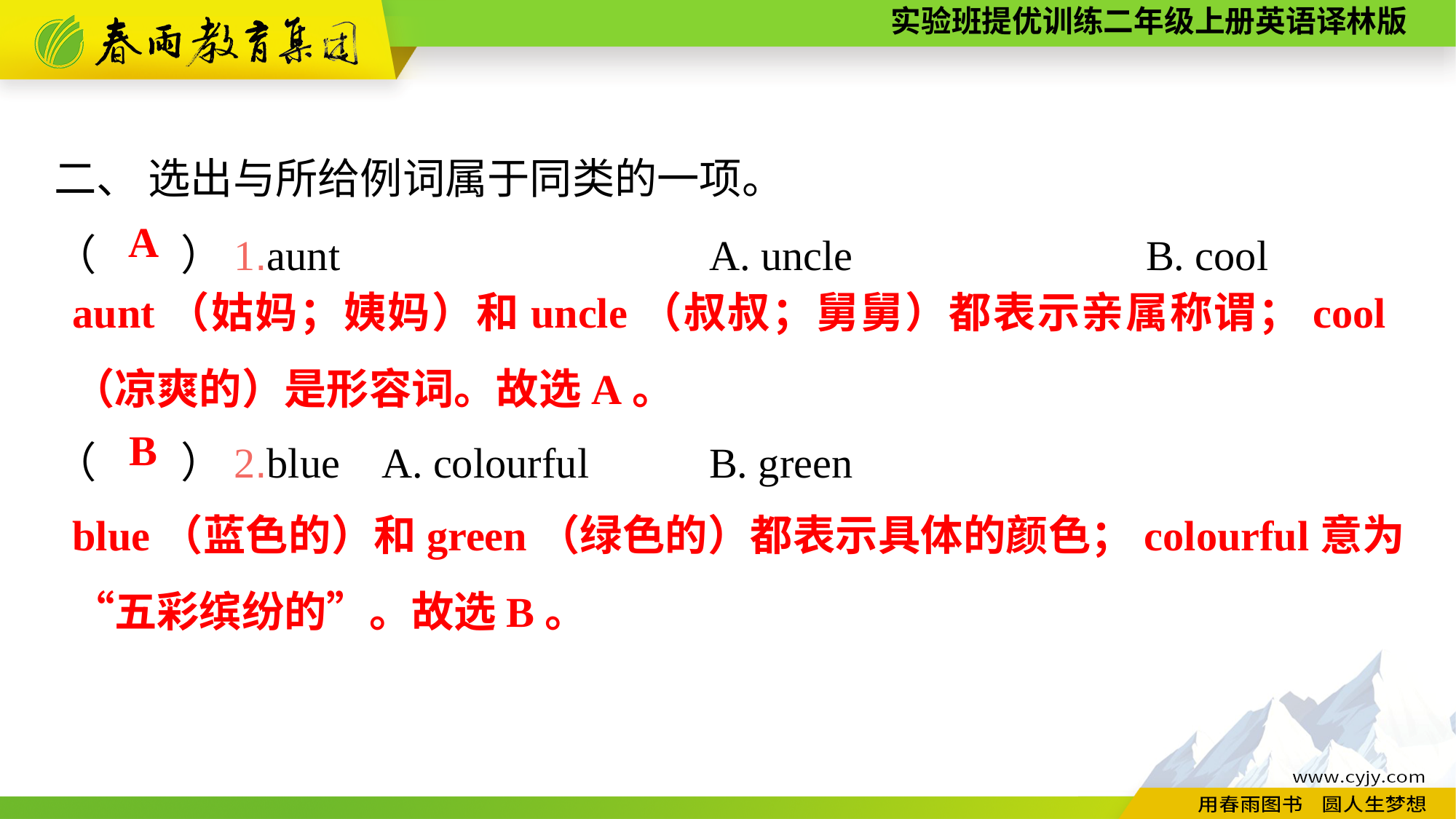

二、 选出与所给例词属于同类的一项。
（　　）1.aunt　　　　　　	A. uncle　　　　　　	B. cool

（　　）2.blue	A. colourful		B. green
A
aunt（姑妈；姨妈）和uncle（叔叔；舅舅）都表示亲属称谓；cool（凉爽的）是形容词。故选A。
B
blue（蓝色的）和green（绿色的）都表示具体的颜色；colourful意为“五彩缤纷的”。故选B。